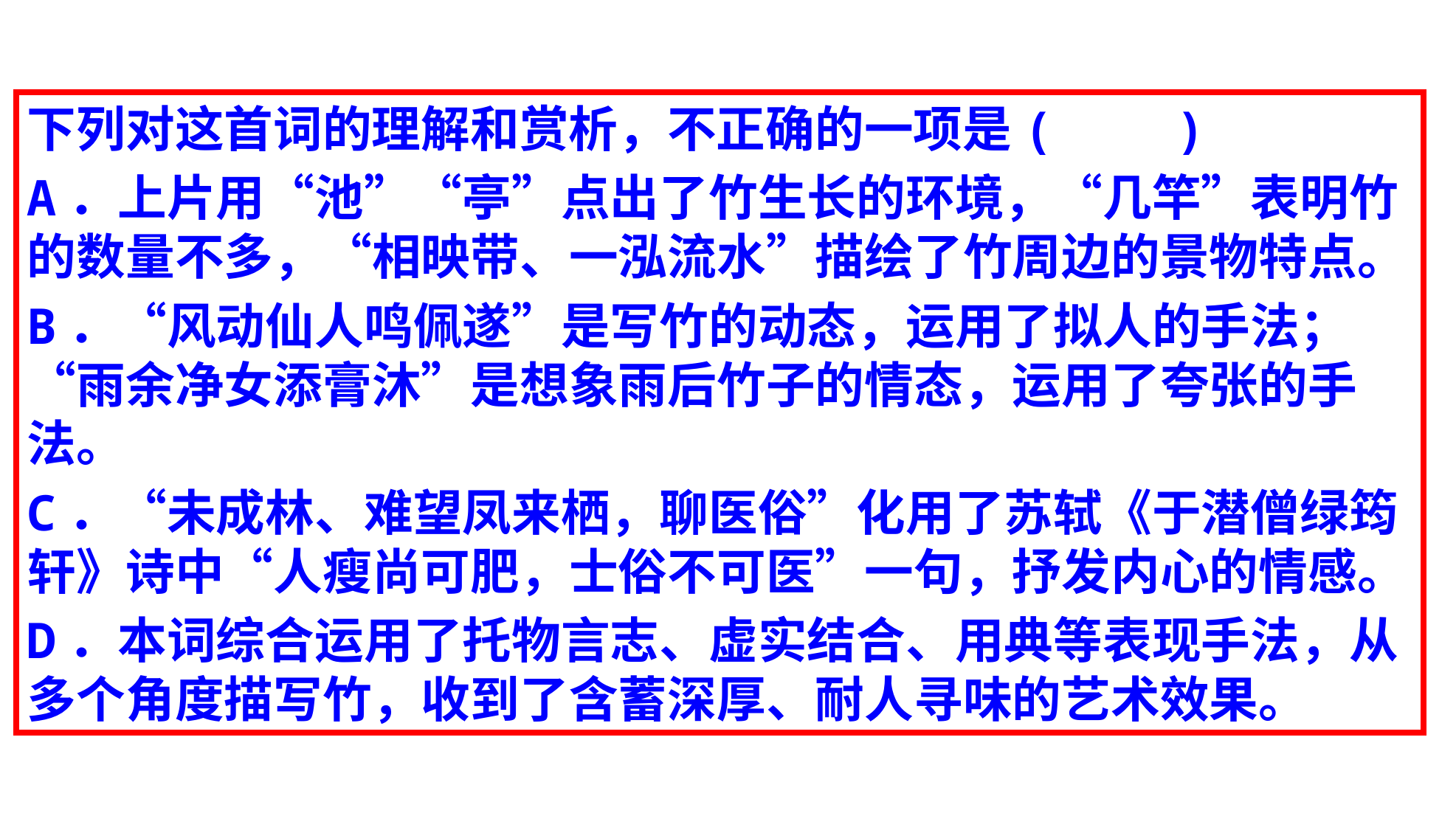

下列对这首词的理解和赏析，不正确的一项是(　　)
A．上片用“池”“亭”点出了竹生长的环境，“几竿”表明竹的数量不多，“相映带、一泓流水”描绘了竹周边的景物特点。
B．“风动仙人鸣佩遂”是写竹的动态，运用了拟人的手法；“雨余净女添膏沐”是想象雨后竹子的情态，运用了夸张的手法。
C．“未成林、难望凤来栖，聊医俗”化用了苏轼《于潜僧绿筠轩》诗中“人瘦尚可肥，士俗不可医”一句，抒发内心的情感。
D．本词综合运用了托物言志、虚实结合、用典等表现手法，从多个角度描写竹，收到了含蓄深厚、耐人寻味的艺术效果。